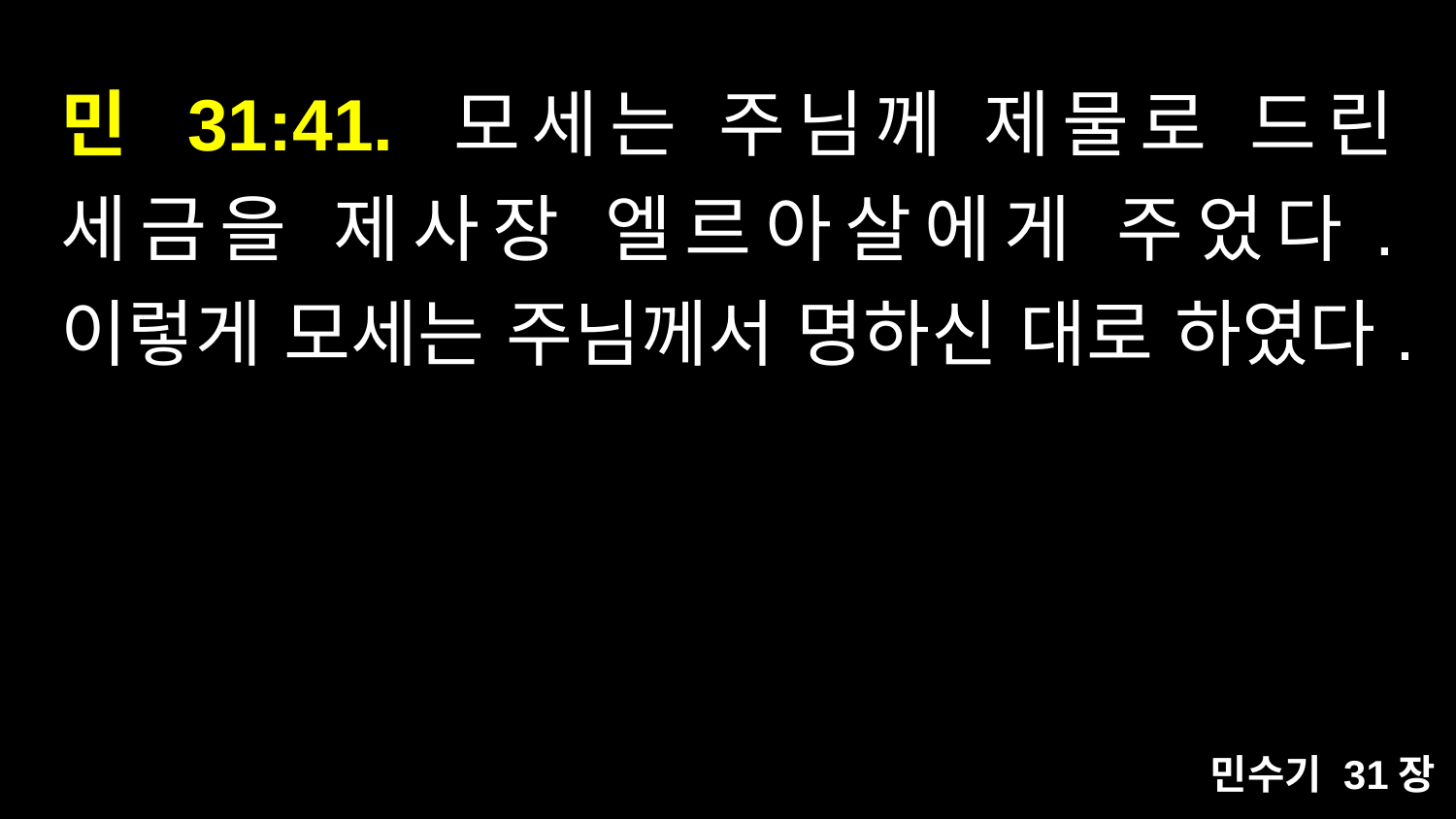

# 민 31:41. 모세는 주님께 제물로 드린 세금을 제사장 엘르아살에게 주었다. 이렇게 모세는 주님께서 명하신 대로 하였다.
민수기 31장